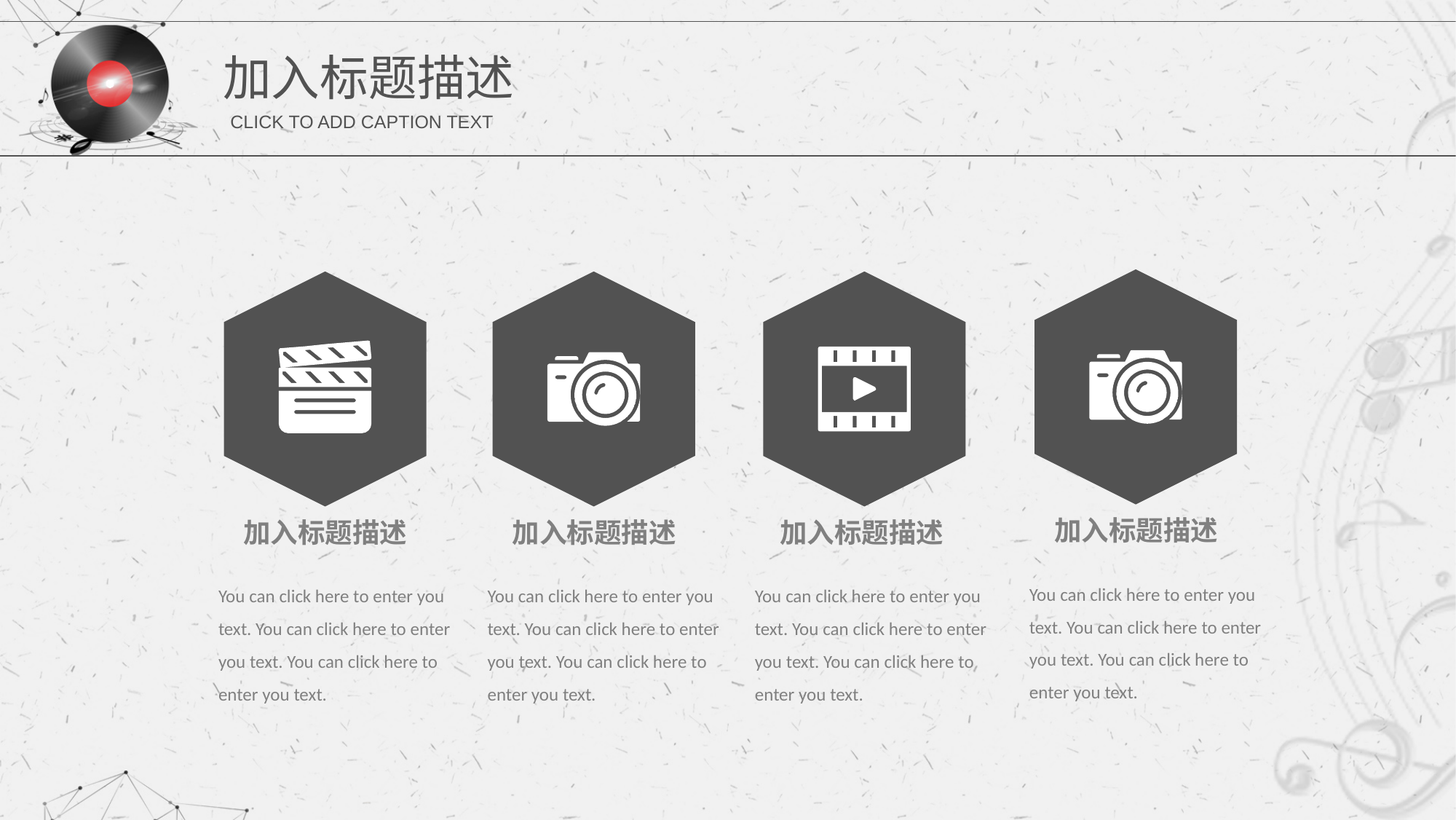

加入标题描述
CLICK TO ADD CAPTION TEXT

加入标题描述
加入标题描述
加入标题描述
加入标题描述
You can click here to enter you text. You can click here to enter you text. You can click here to enter you text.
You can click here to enter you text. You can click here to enter you text. You can click here to enter you text.
You can click here to enter you text. You can click here to enter you text. You can click here to enter you text.
You can click here to enter you text. You can click here to enter you text. You can click here to enter you text.